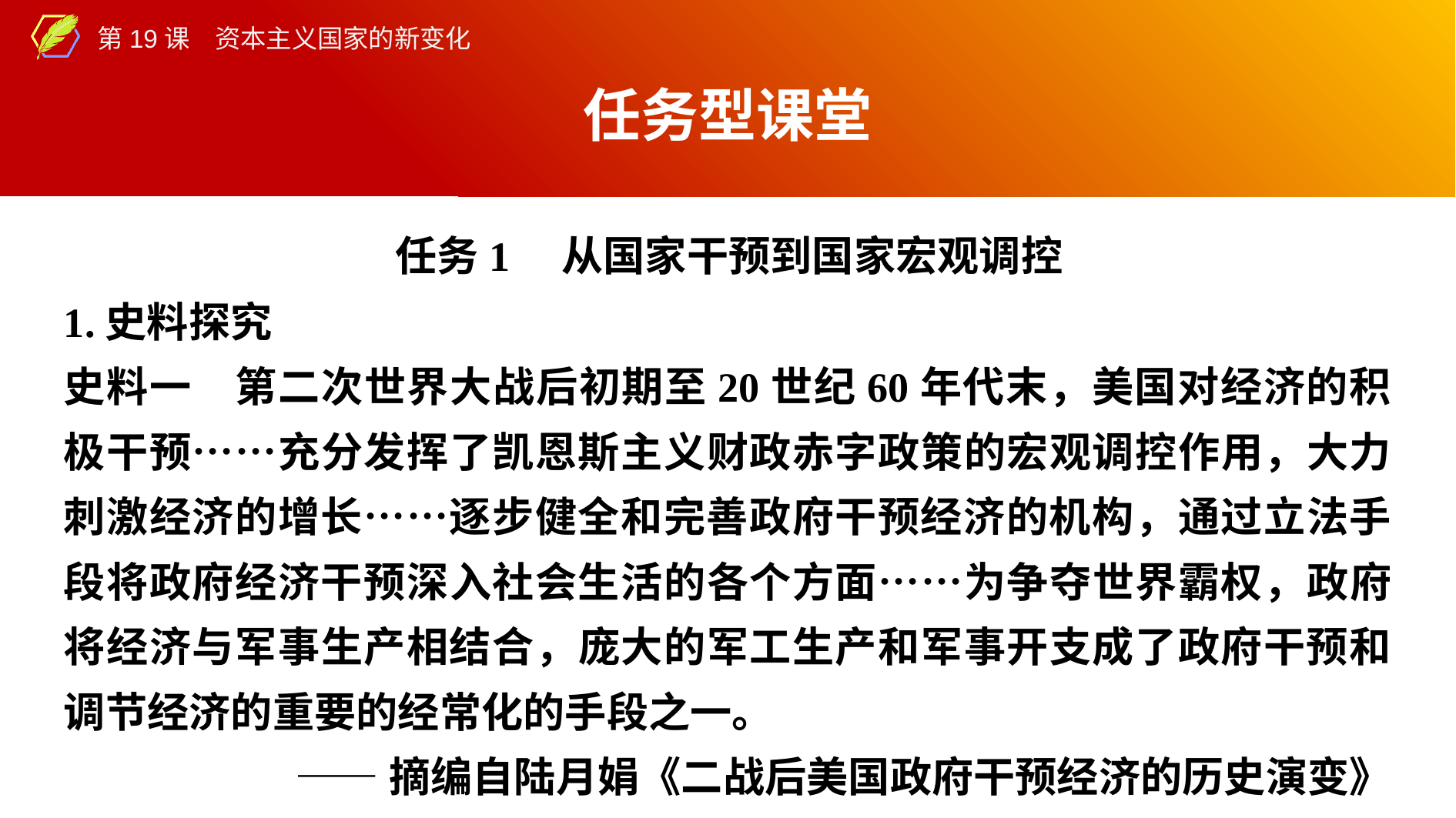

任务型课堂
任务1　从国家干预到国家宏观调控
1.史料探究
史料一　第二次世界大战后初期至20世纪60年代末，美国对经济的积极干预……充分发挥了凯恩斯主义财政赤字政策的宏观调控作用，大力刺激经济的增长……逐步健全和完善政府干预经济的机构，通过立法手段将政府经济干预深入社会生活的各个方面……为争夺世界霸权，政府将经济与军事生产相结合，庞大的军工生产和军事开支成了政府干预和调节经济的重要的经常化的手段之一。
——摘编自陆月娟《二战后美国政府干预经济的历史演变》